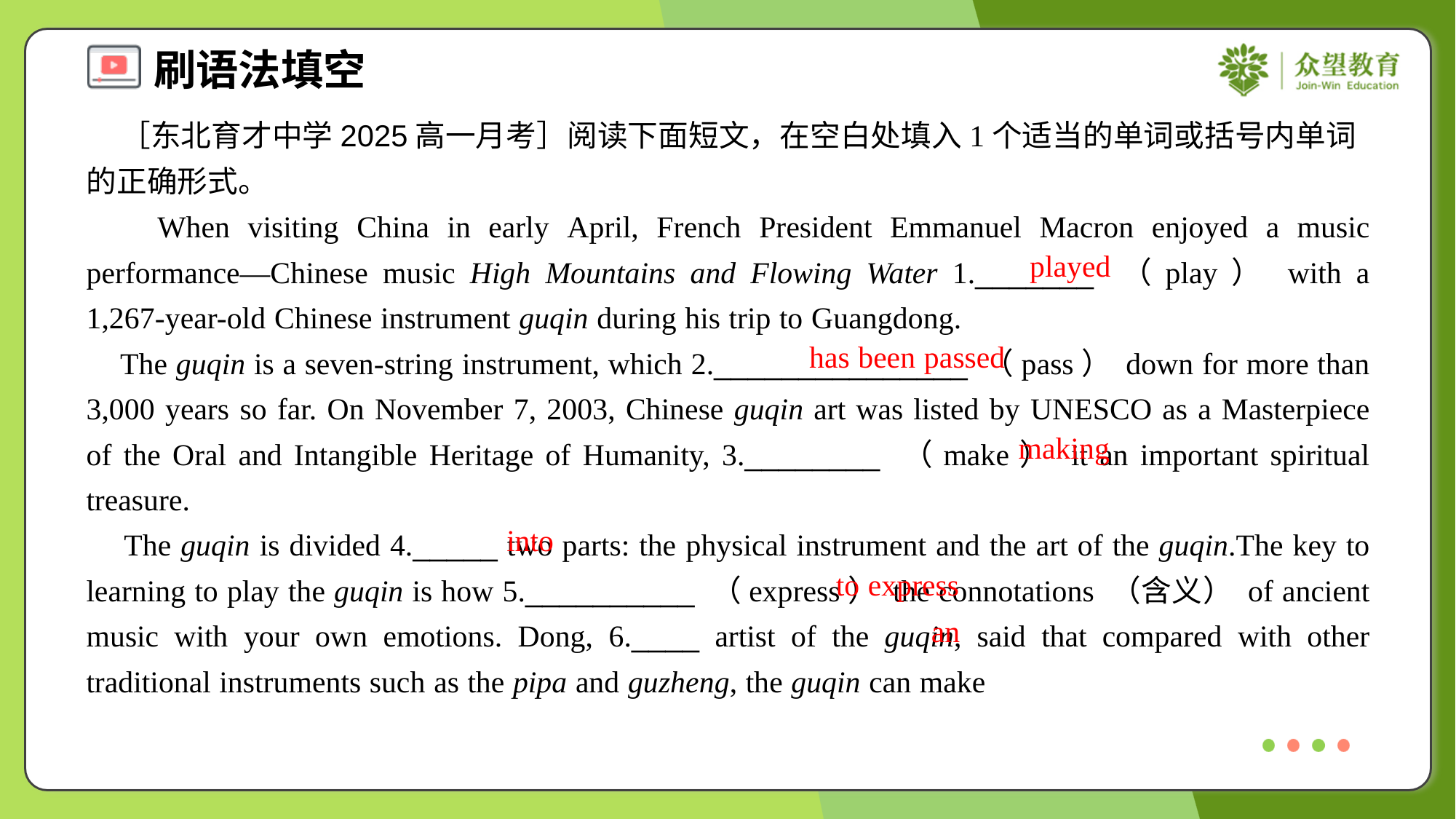

［东北育才中学2025高一月考］阅读下面短文，在空白处填入1个适当的单词或括号内单词的正确形式。
    When visiting China in early April, French President Emmanuel Macron enjoyed a music performance—Chinese music High Mountains and Flowing Water 1._______ （play） with a 1,267-year-old Chinese instrument guqin during his trip to Guangdong.
    The guqin is a seven-string instrument, which 2._______________ （pass） down for more than 3,000 years so far. On November 7, 2003, Chinese guqin art was listed by UNESCO as a Masterpiece of the Oral and Intangible Heritage of Humanity, 3.________ （make） it an important spiritual treasure.
    The guqin is divided 4._____ two parts: the physical instrument and the art of the guqin.The key to learning to play the guqin is how 5.__________ （express） the connotations （含义） of ancient music with your own emotions. Dong, 6.____ artist of the guqin, said that compared with other traditional instruments such as the pipa and guzheng, the guqin can make
played
has been passed
making
into
to express
an